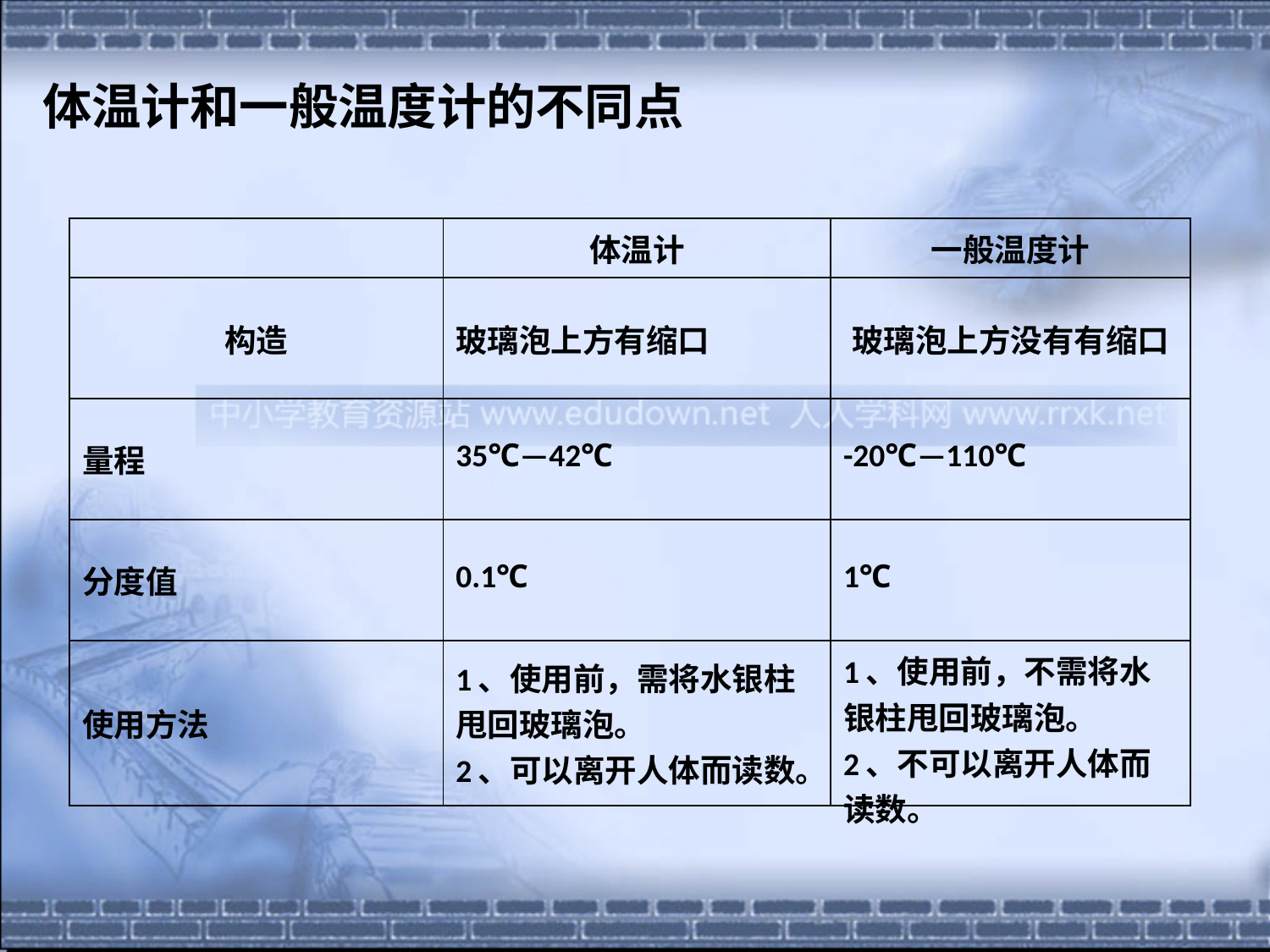

体温计和一般温度计的不同点

|  | 体温计 | 一般温度计 |
| --- | --- | --- |
| 构造 | 玻璃泡上方有缩口 | 玻璃泡上方没有有缩口 |
| 量程 | 35℃—42℃ | -20℃—110℃ |
| 分度值 | 0.1℃ | 1℃ |
| 使用方法 | 1、使用前，需将水银柱甩回玻璃泡。 2、可以离开人体而读数。 | 1、使用前，不需将水银柱甩回玻璃泡。 2、不可以离开人体而读数。 |